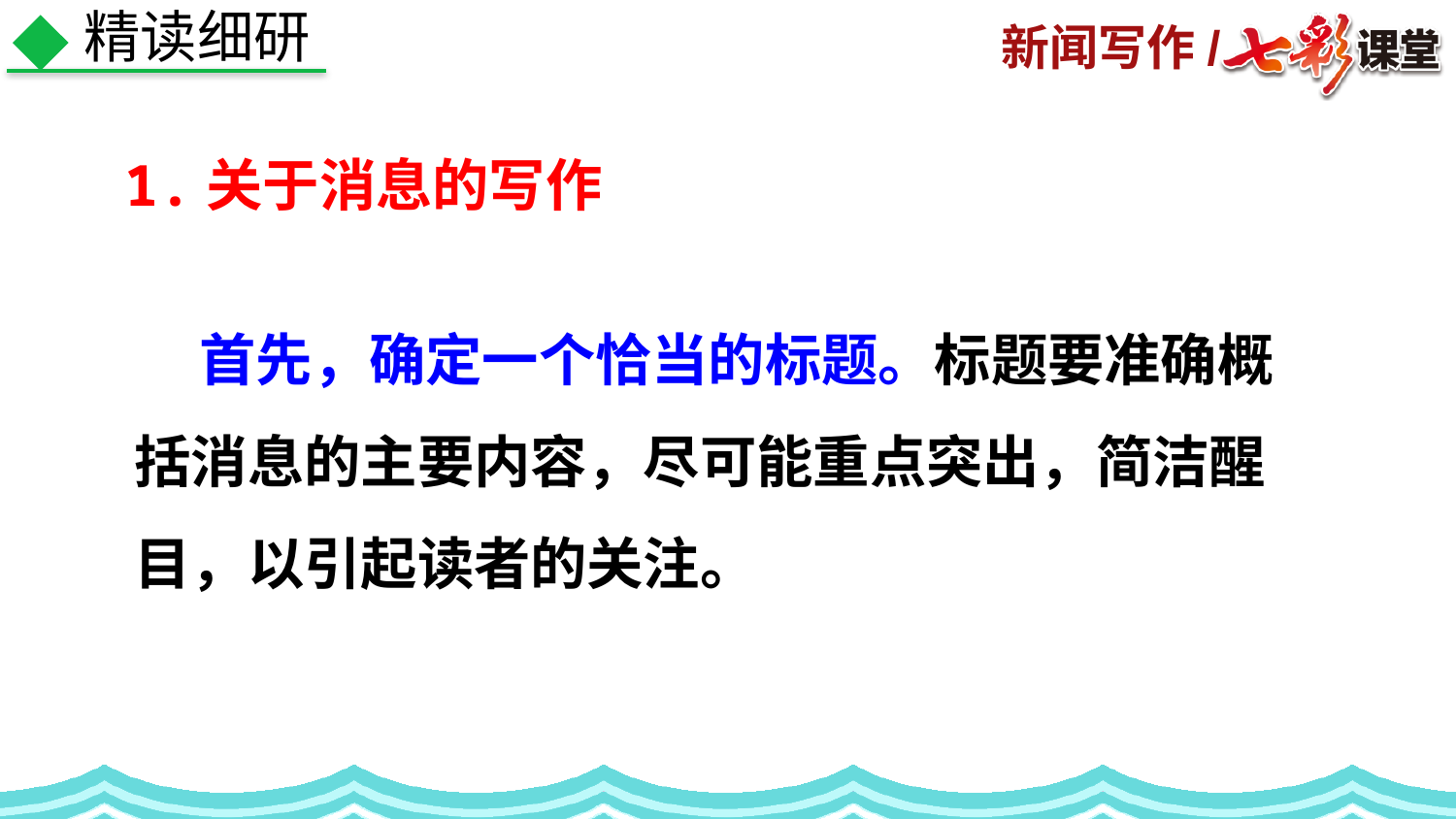

精读细研

1.关于消息的写作
    首先，确定一个恰当的标题。标题要准确概括消息的主要内容，尽可能重点突出，简洁醒目，以引起读者的关注。